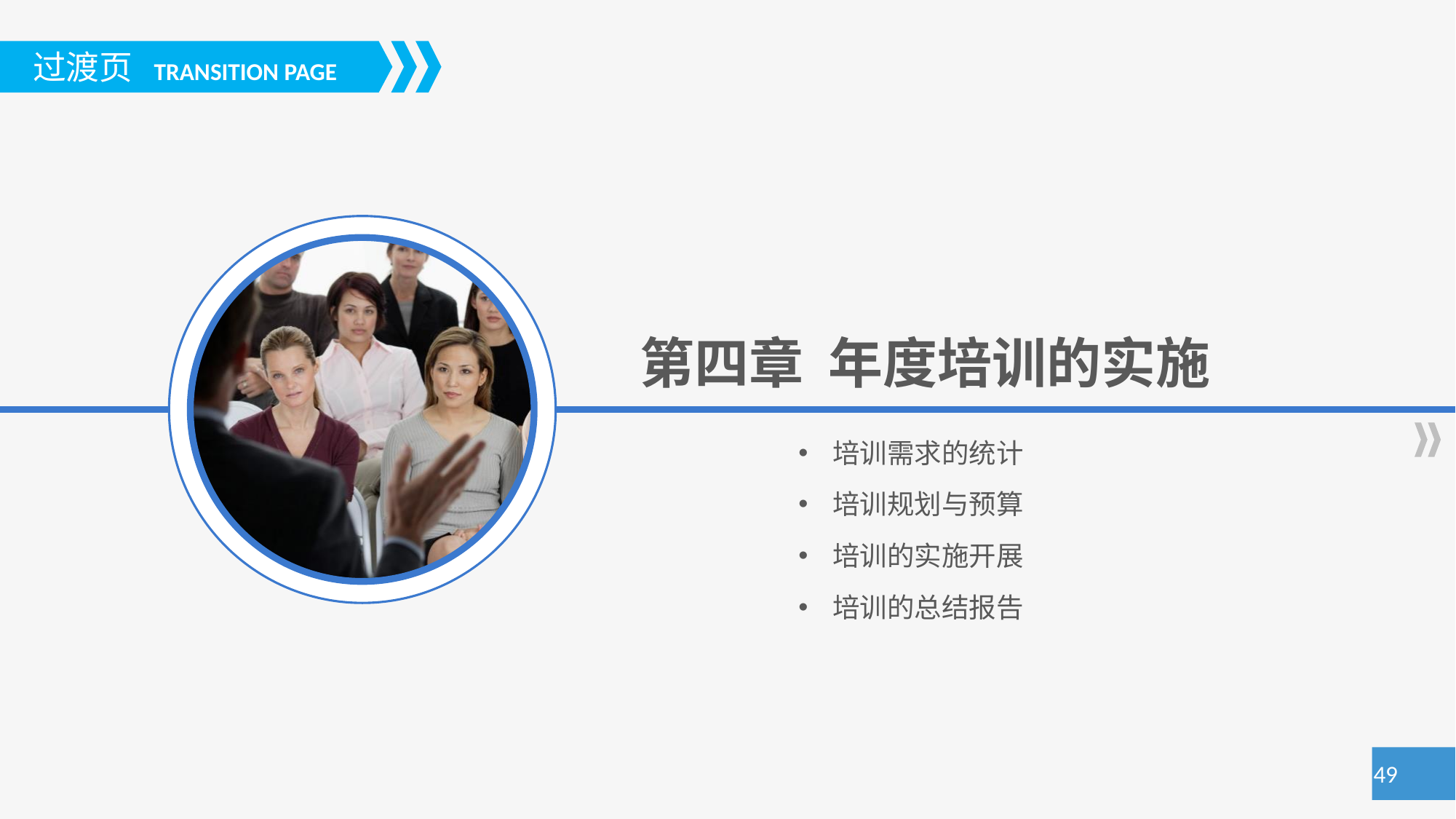

第四章  年度培训的实施
培训需求的统计
培训规划与预算
培训的实施开展
培训的总结报告